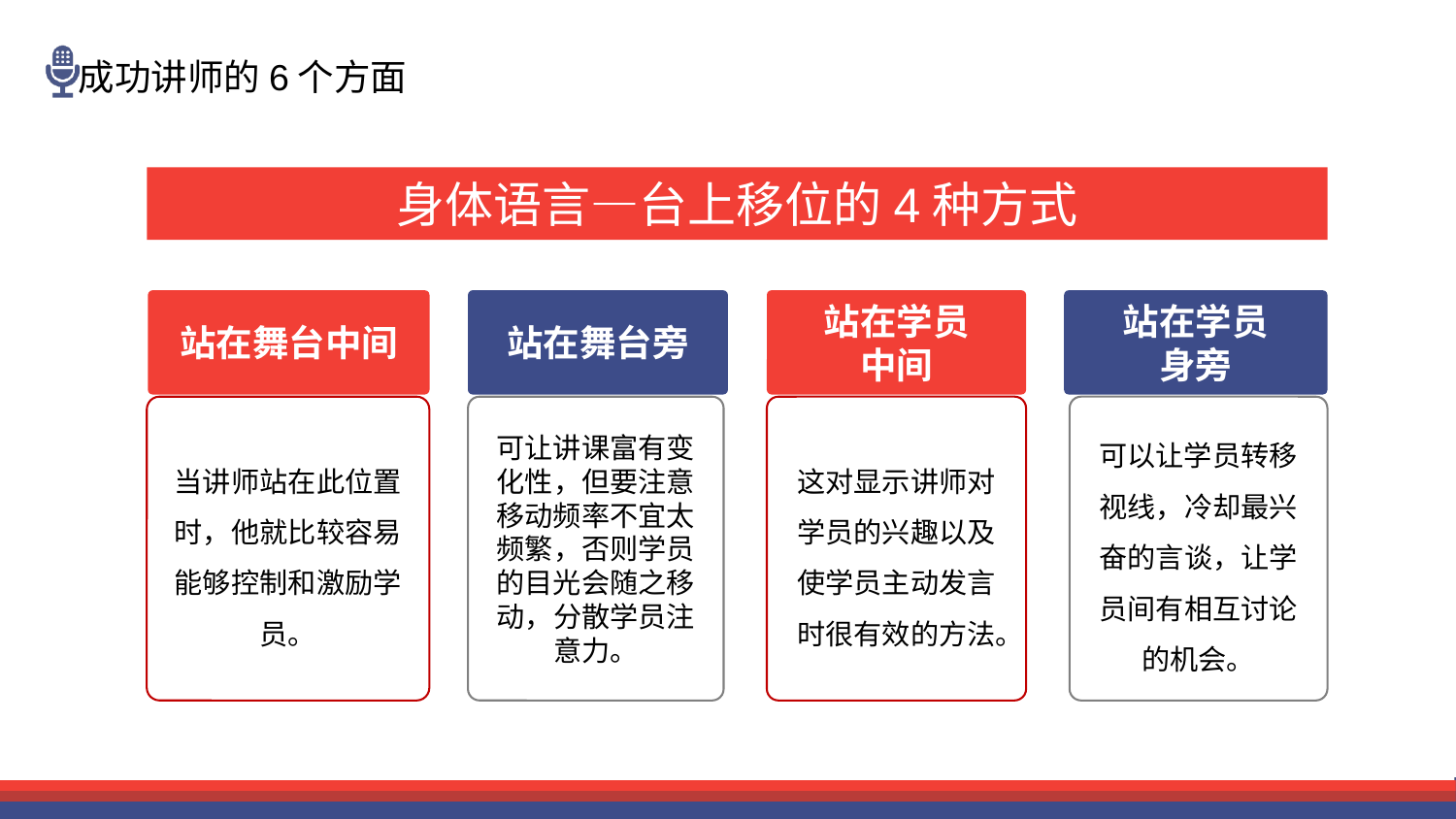

身体语言—台上移位的4种方式
站在舞台中间
站在舞台旁
站在学员
中间
站在学员
身旁
当讲师站在此位置时，他就比较容易能够控制和激励学员。
可让讲课富有变化性，但要注意移动频率不宜太频繁，否则学员的目光会随之移动，分散学员注意力。
这对显示讲师对学员的兴趣以及使学员主动发言时很有效的方法。
可以让学员转移视线，冷却最兴奋的言谈，让学员间有相互讨论的机会。